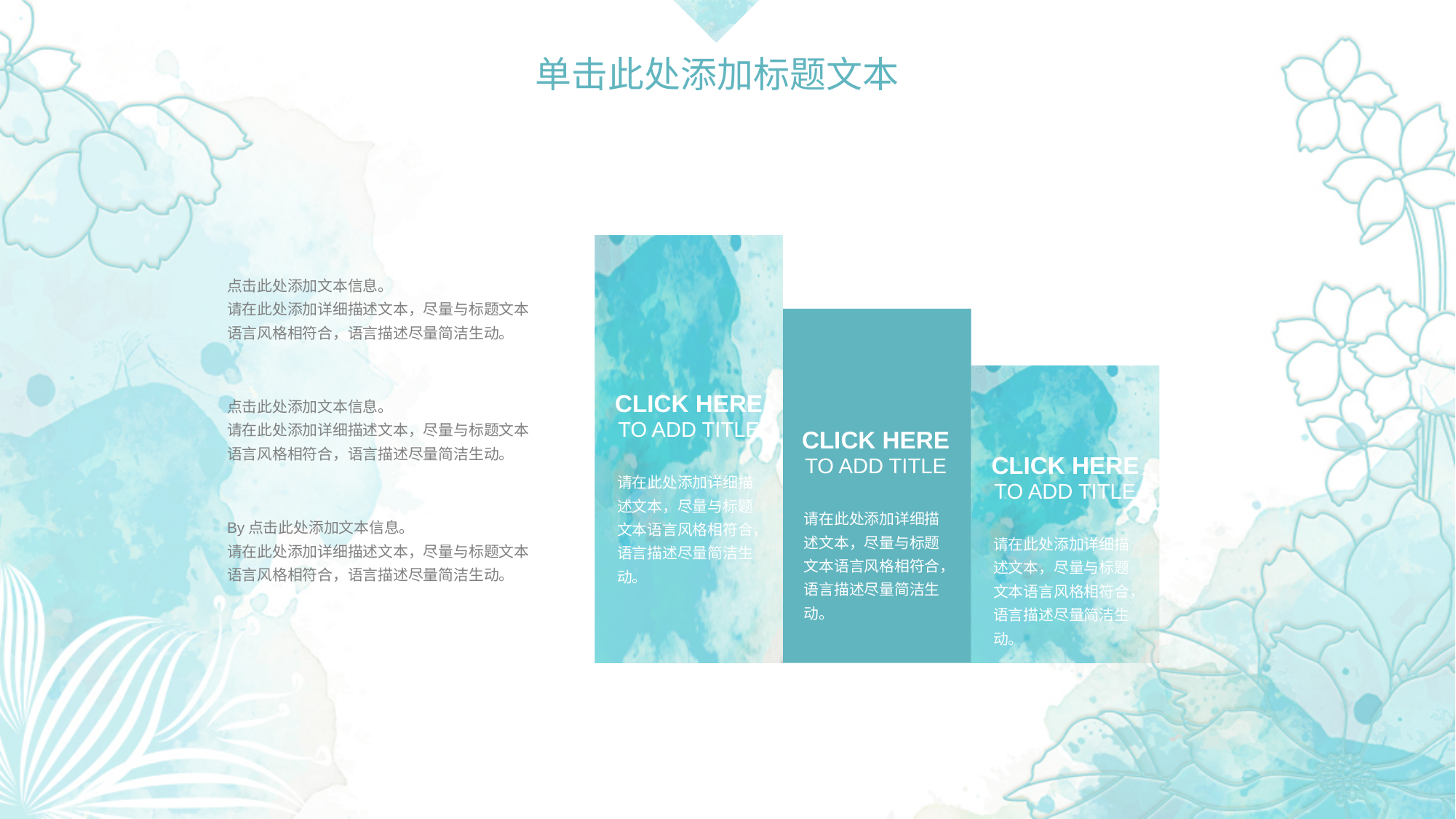

单击此处添加标题文本

CLICK HERE
TO ADD TITLE
请在此处添加详细描述文本，尽量与标题文本语言风格相符合，语言描述尽量简洁生动。
点击此处添加文本信息。
请在此处添加详细描述文本，尽量与标题文本语言风格相符合，语言描述尽量简洁生动。

CLICK HERE
TO ADD TITLE
请在此处添加详细描述文本，尽量与标题文本语言风格相符合，语言描述尽量简洁生动。

CLICK HERE
TO ADD TITLE
请在此处添加详细描述文本，尽量与标题文本语言风格相符合，语言描述尽量简洁生动。
点击此处添加文本信息。
请在此处添加详细描述文本，尽量与标题文本语言风格相符合，语言描述尽量简洁生动。
By点击此处添加文本信息。
请在此处添加详细描述文本，尽量与标题文本语言风格相符合，语言描述尽量简洁生动。